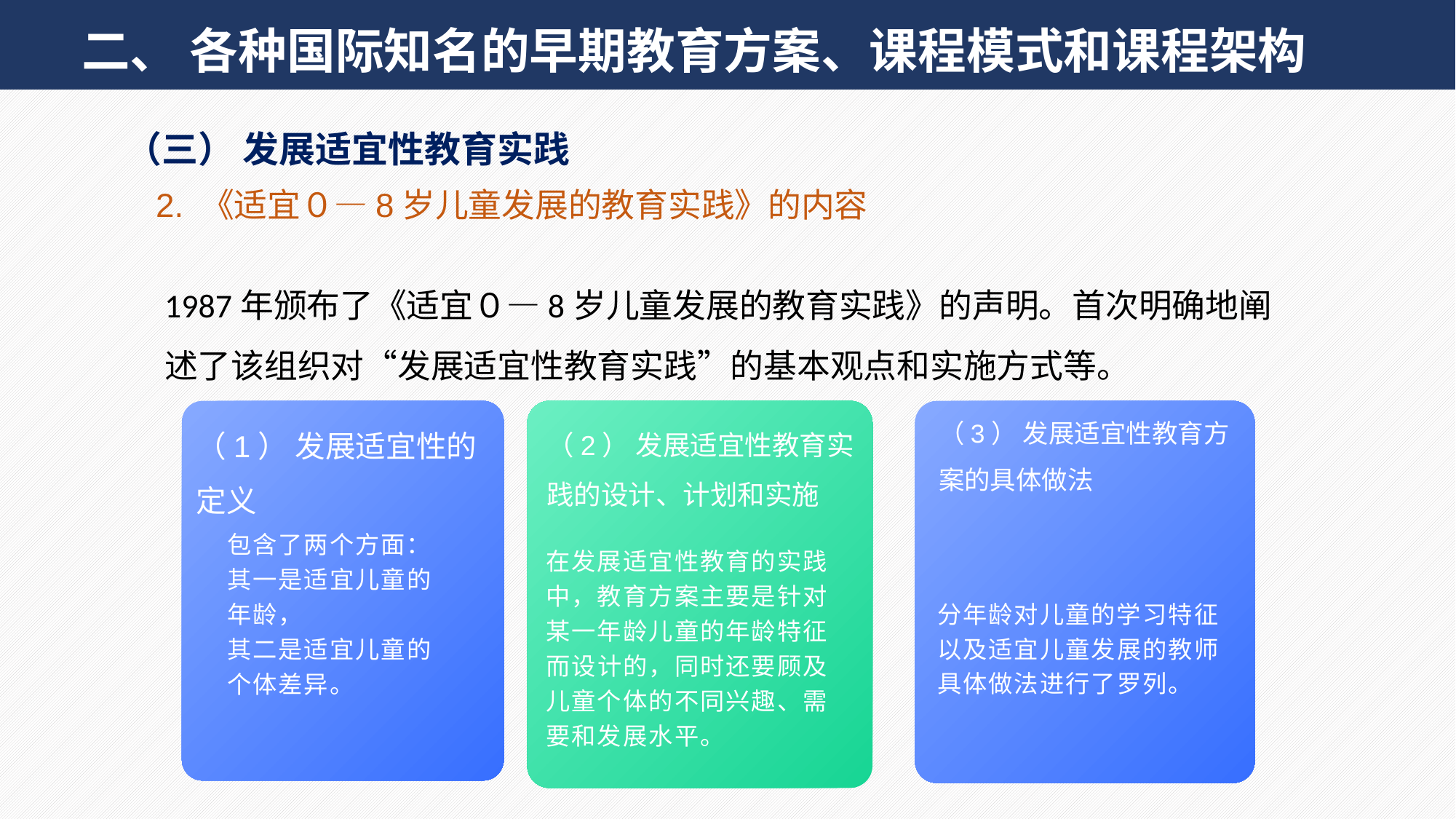

二、 各种国际知名的早期教育方案、课程模式和课程架构
（三） 发展适宜性教育实践
2. 《适宜０—8岁儿童发展的教育实践》的内容
1987年颁布了《适宜０—8岁儿童发展的教育实践》的声明。首次明确地阐述了该组织对“发展适宜性教育实践”的基本观点和实施方式等。

（2） 发展适宜性教育实践的设计、计划和实施
（1） 发展适宜性的定义
（3） 发展适宜性教育方案的具体做法
包含了两个方面： 其一是适宜儿童的年龄，
其二是适宜儿童的个体差异。
分年龄对儿童的学习特征以及适宜儿童发展的教师具体做法进行了罗列。
在发展适宜性教育的实践中，教育方案主要是针对某一年龄儿童的年龄特征而设计的，同时还要顾及儿童个体的不同兴趣、需要和发展水平。